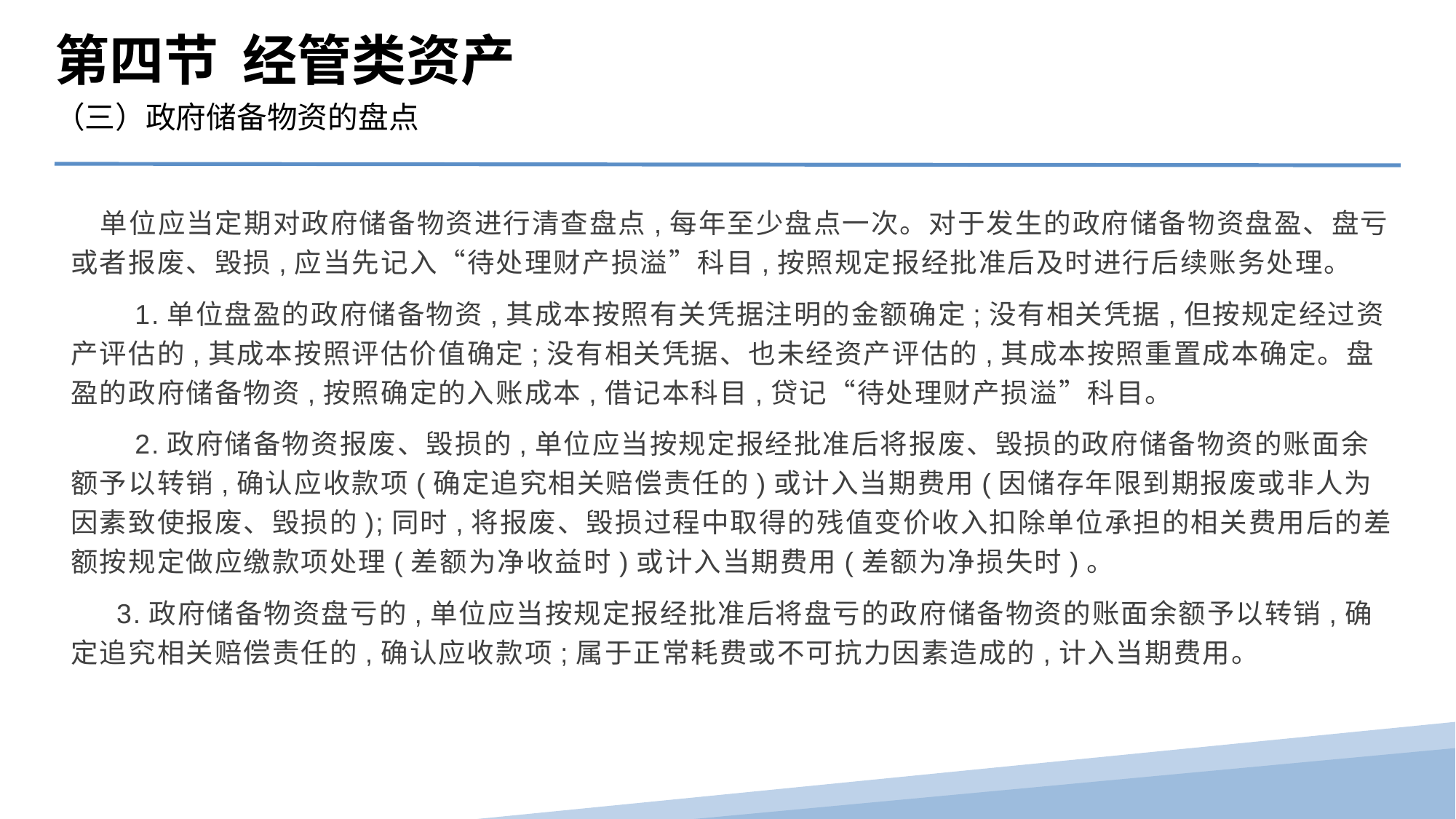

第四节  经管类资产
（三）政府储备物资的盘点
   单位应当定期对政府储备物资进行清查盘点,每年至少盘点一次。对于发生的政府储备物资盘盈、盘亏或者报废、毁损,应当先记入“待处理财产损溢”科目,按照规定报经批准后及时进行后续账务处理。
　　1.单位盘盈的政府储备物资,其成本按照有关凭据注明的金额确定;没有相关凭据,但按规定经过资产评估的,其成本按照评估价值确定;没有相关凭据、也未经资产评估的,其成本按照重置成本确定。盘盈的政府储备物资,按照确定的入账成本,借记本科目,贷记“待处理财产损溢”科目。
　　2.政府储备物资报废、毁损的,单位应当按规定报经批准后将报废、毁损的政府储备物资的账面余额予以转销,确认应收款项(确定追究相关赔偿责任的)或计入当期费用(因储存年限到期报废或非人为因素致使报废、毁损的);同时,将报废、毁损过程中取得的残值变价收入扣除单位承担的相关费用后的差额按规定做应缴款项处理(差额为净收益时)或计入当期费用(差额为净损失时)。
     3.政府储备物资盘亏的,单位应当按规定报经批准后将盘亏的政府储备物资的账面余额予以转销,确定追究相关赔偿责任的,确认应收款项;属于正常耗费或不可抗力因素造成的,计入当期费用。